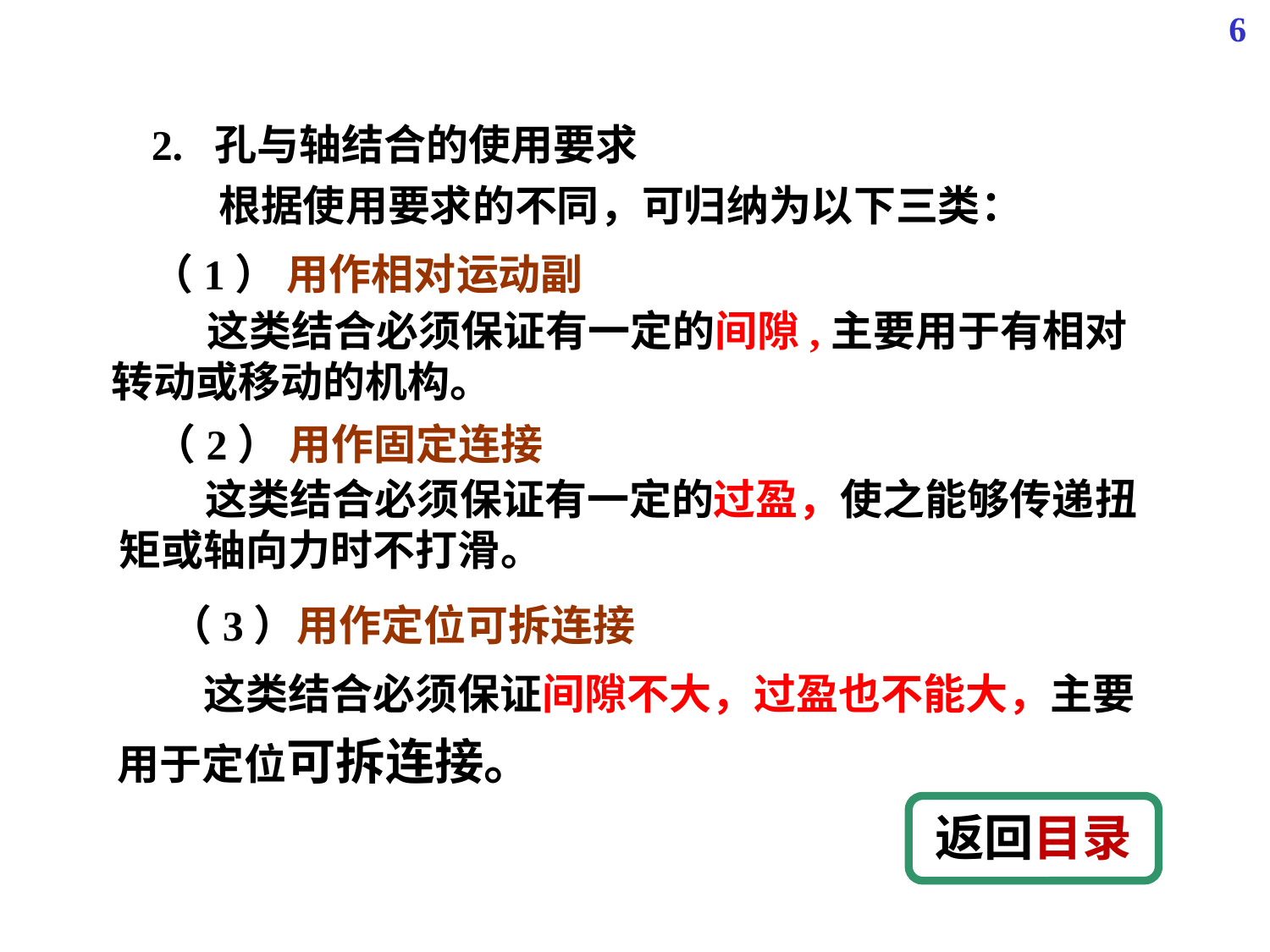

6
2.  孔与轴结合的使用要求
      根据使用要求的不同，可归纳为以下三类：
（1） 用作相对运动副
         这类结合必须保证有一定的间隙,主要用于有相对转动或移动的机构。
（2） 用作固定连接
        这类结合必须保证有一定的过盈，使之能够传递扭矩或轴向力时不打滑。
（3）用作定位可拆连接
        这类结合必须保证间隙不大，过盈也不能大，主要用于定位可拆连接。
返回目录